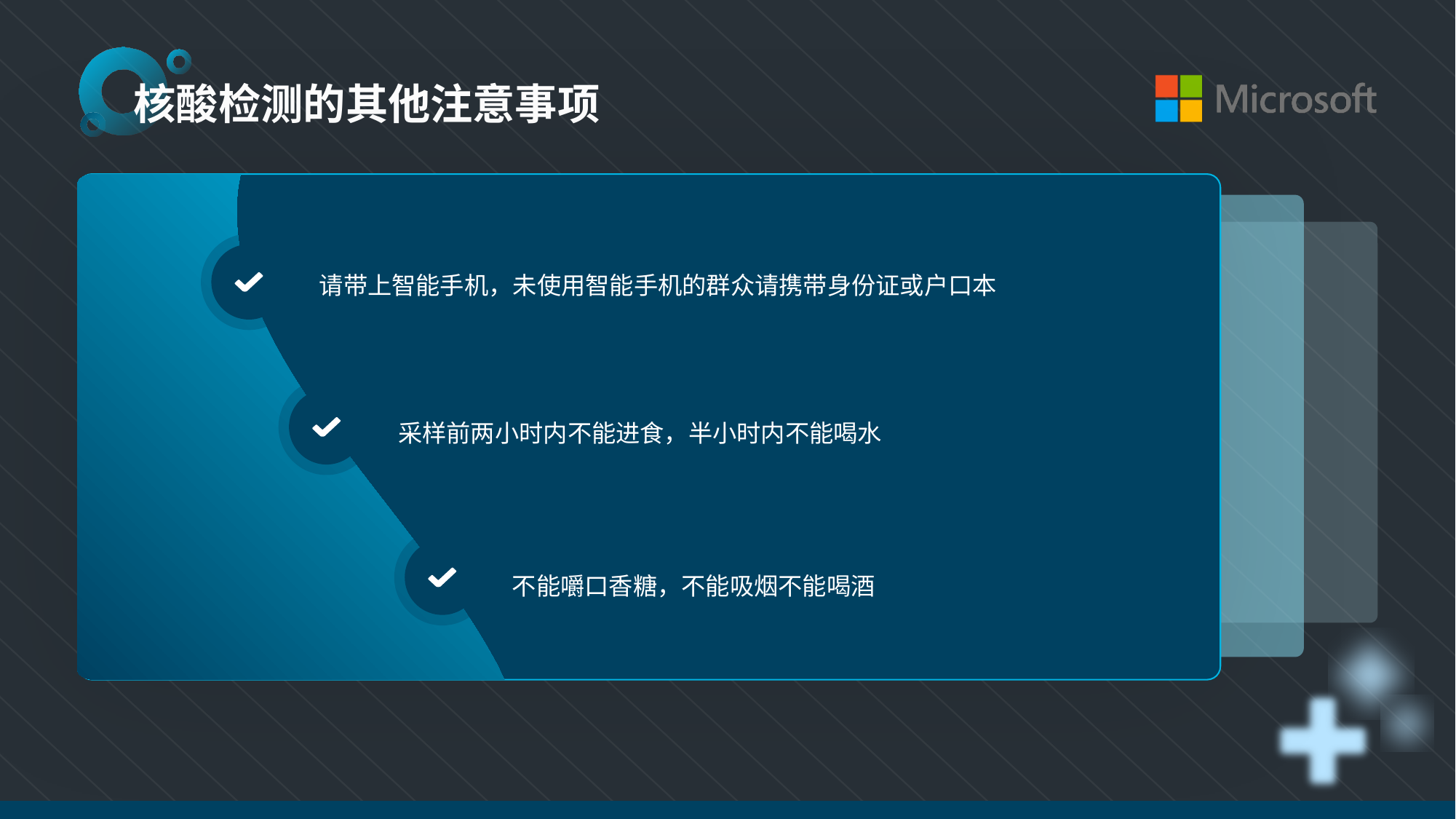

核酸检测的其他注意事项

请带上智能手机，未使用智能手机的群众请携带身份证或户口本

采样前两小时内不能进食，半小时内不能喝水

不能嚼口香糖，不能吸烟不能喝酒